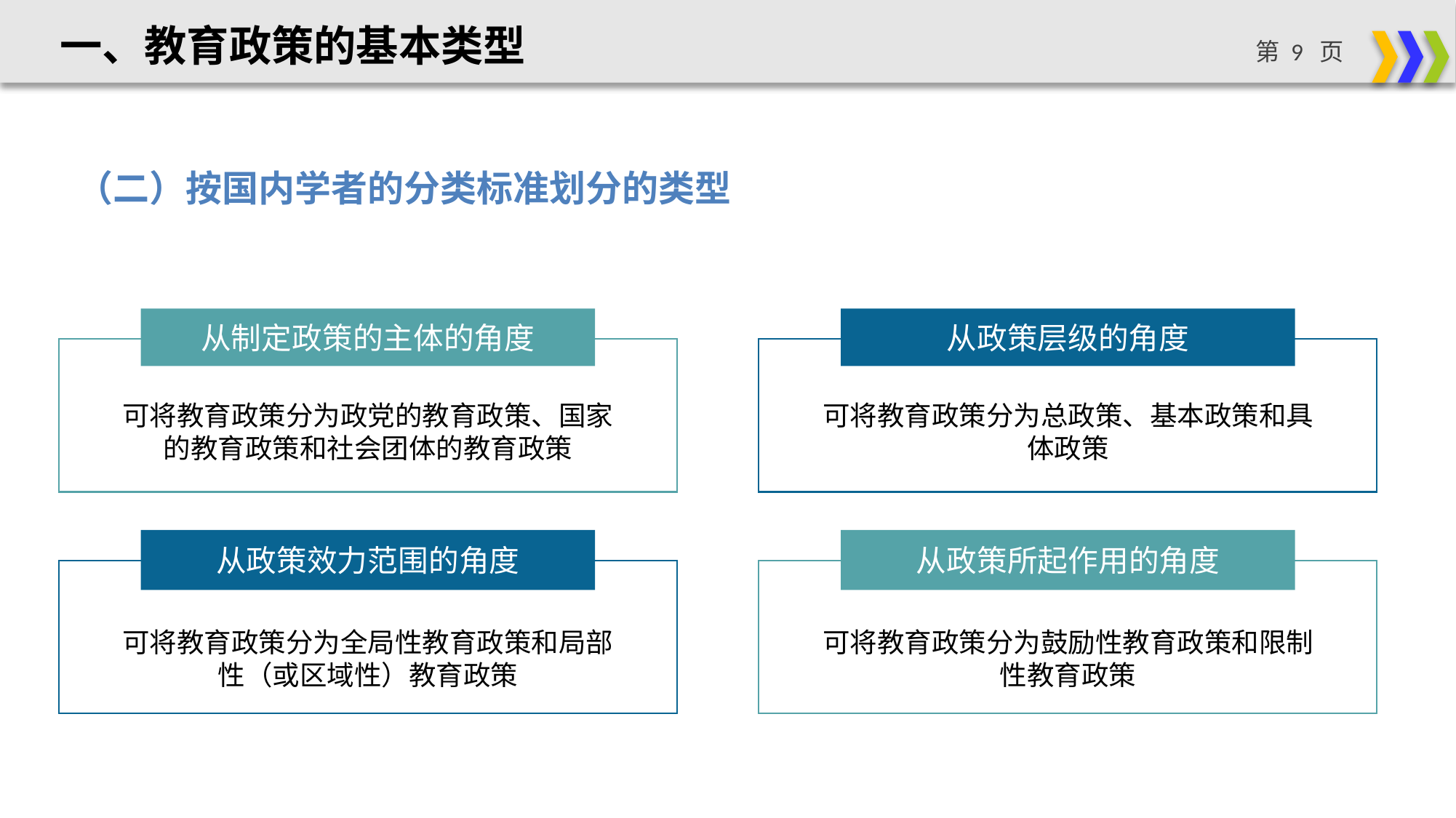

一、教育政策的基本类型
（二）按国内学者的分类标准划分的类型
从制定政策的主体的角度
从政策层级的角度

可将教育政策分为政党的教育政策、国家的教育政策和社会团体的教育政策
可将教育政策分为总政策、基本政策和具体政策
从政策效力范围的角度
从政策所起作用的角度

可将教育政策分为全局性教育政策和局部性（或区域性）教育政策
可将教育政策分为鼓励性教育政策和限制性教育政策